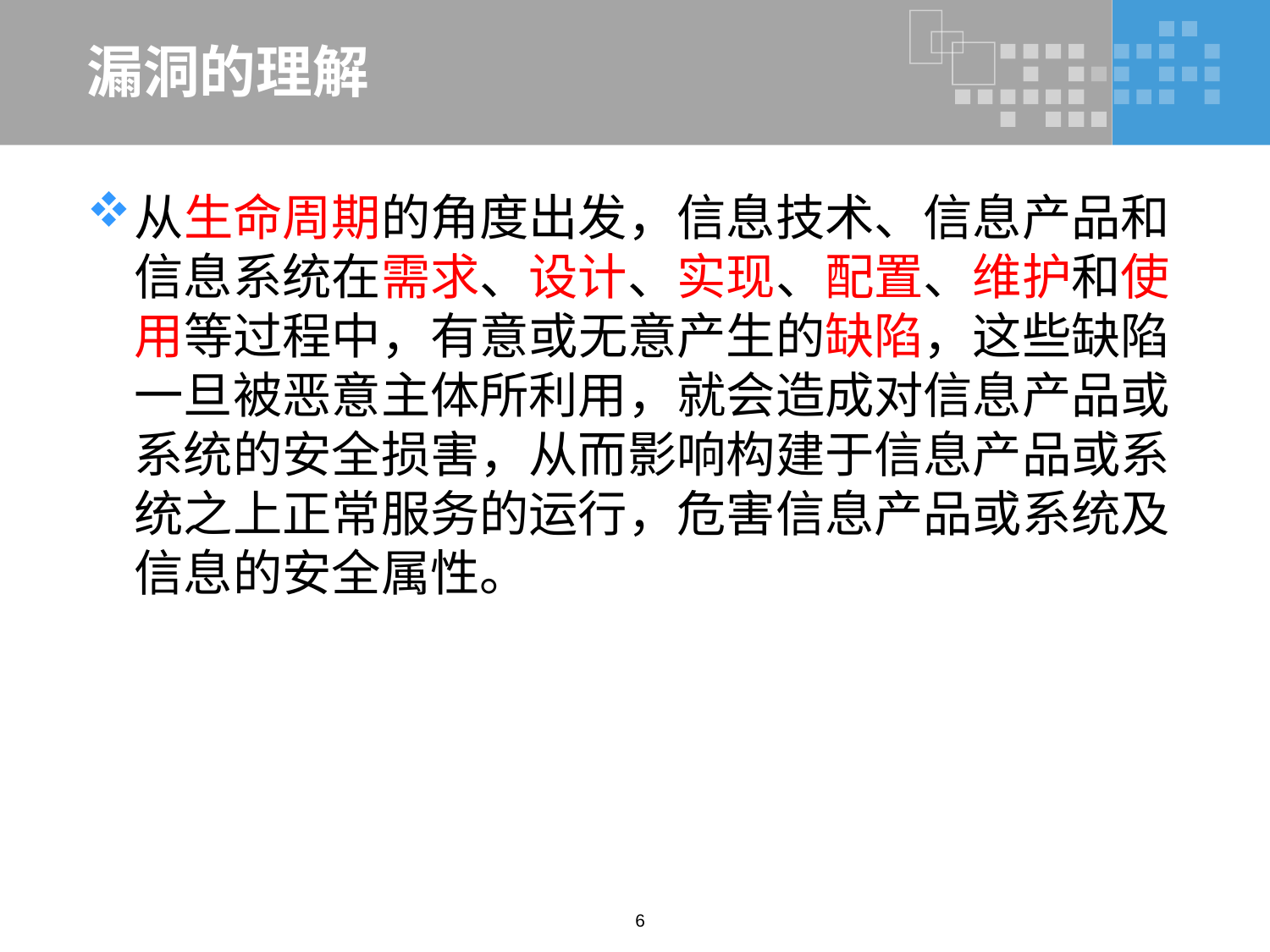

# 漏洞的理解
从生命周期的角度出发，信息技术、信息产品和信息系统在需求、设计、实现、配置、维护和使用等过程中，有意或无意产生的缺陷，这些缺陷一旦被恶意主体所利用，就会造成对信息产品或系统的安全损害，从而影响构建于信息产品或系统之上正常服务的运行，危害信息产品或系统及信息的安全属性。
6